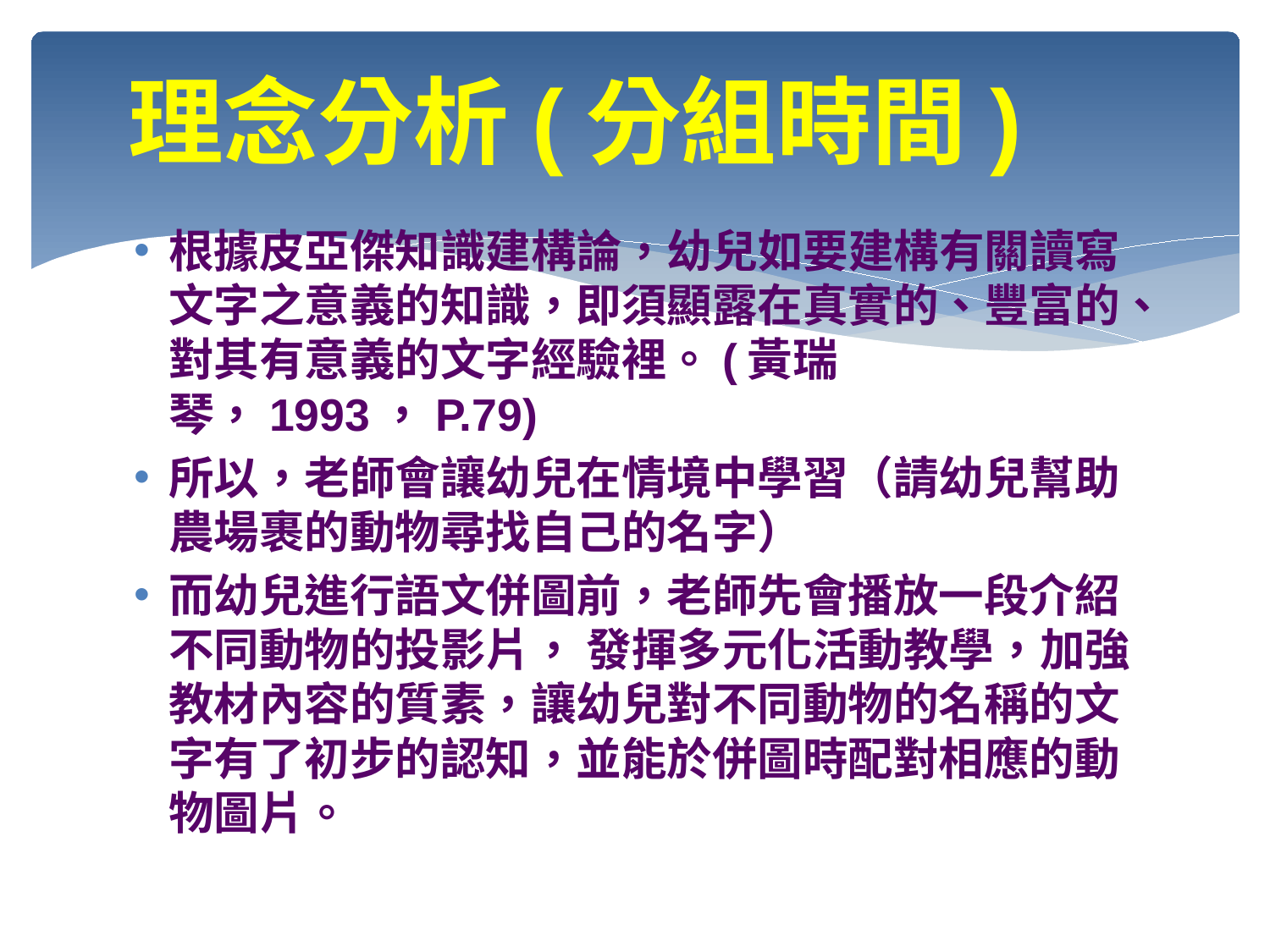

# 理念分析(分組時間)
根據皮亞傑知識建構論，幼兒如要建構有關讀寫文字之意義的知識，即須顯露在真實的、豐富的、對其有意義的文字經驗裡。(黃瑞琴，1993，P.79)
所以，老師會讓幼兒在情境中學習（請幼兒幫助農場裹的動物尋找自己的名字）
而幼兒進行語文併圖前，老師先會播放一段介紹不同動物的投影片， 發揮多元化活動教學，加強教材內容的質素，讓幼兒對不同動物的名稱的文字有了初步的認知，並能於併圖時配對相應的動物圖片。